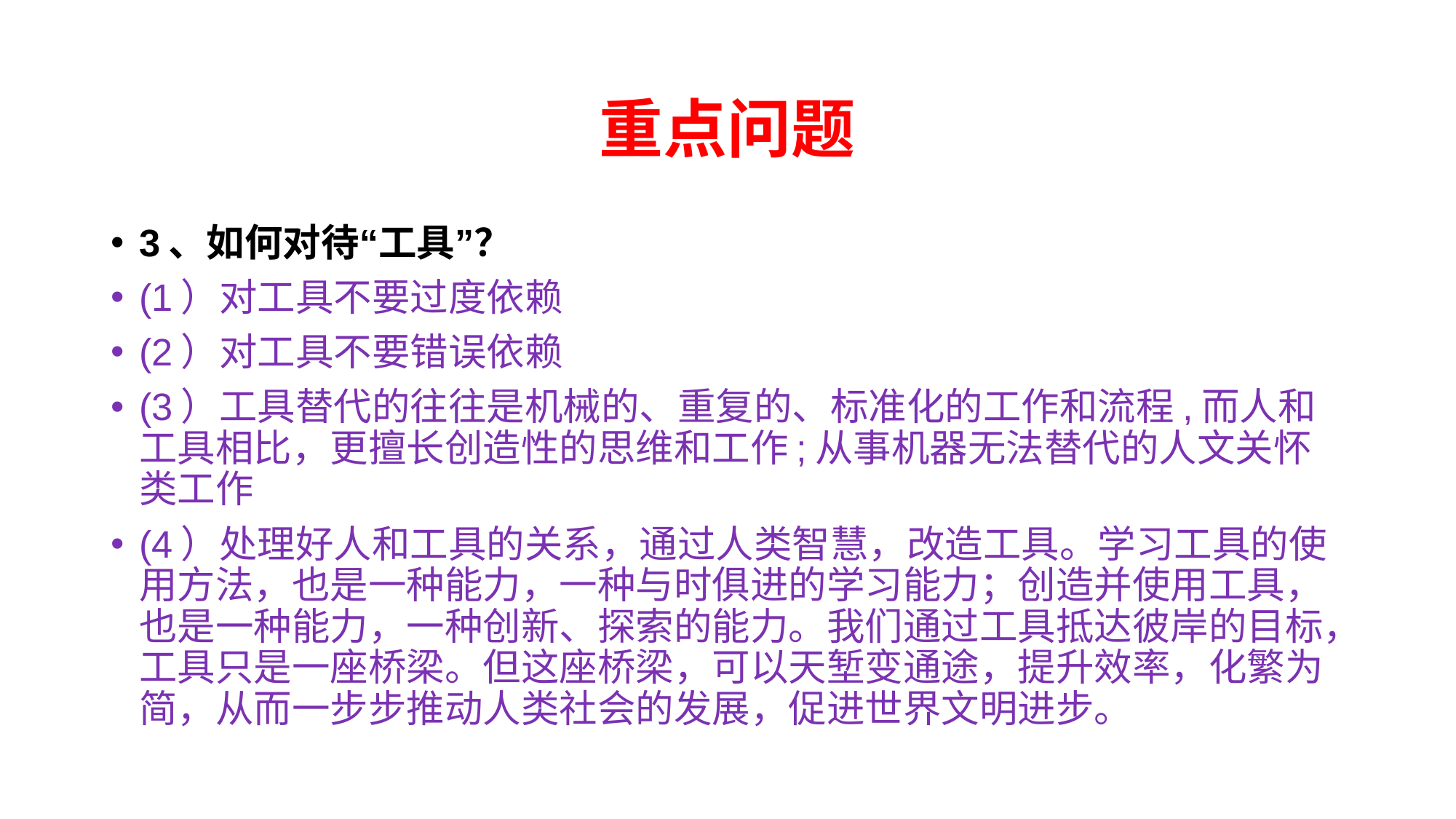

# 重点问题
3、如何对待“工具”？
(1）对工具不要过度依赖
(2）对工具不要错误依赖
(3）工具替代的往往是机械的、重复的、标准化的工作和流程,而人和工具相比，更擅长创造性的思维和工作;从事机器无法替代的人文关怀类工作
(4）处理好人和工具的关系，通过人类智慧，改造工具。学习工具的使用方法，也是一种能力，一种与时俱进的学习能力；创造并使用工具，也是一种能力，一种创新、探索的能力。我们通过工具抵达彼岸的目标，工具只是一座桥梁。但这座桥梁，可以天堑变通途，提升效率，化繁为简，从而一步步推动人类社会的发展，促进世界文明进步。